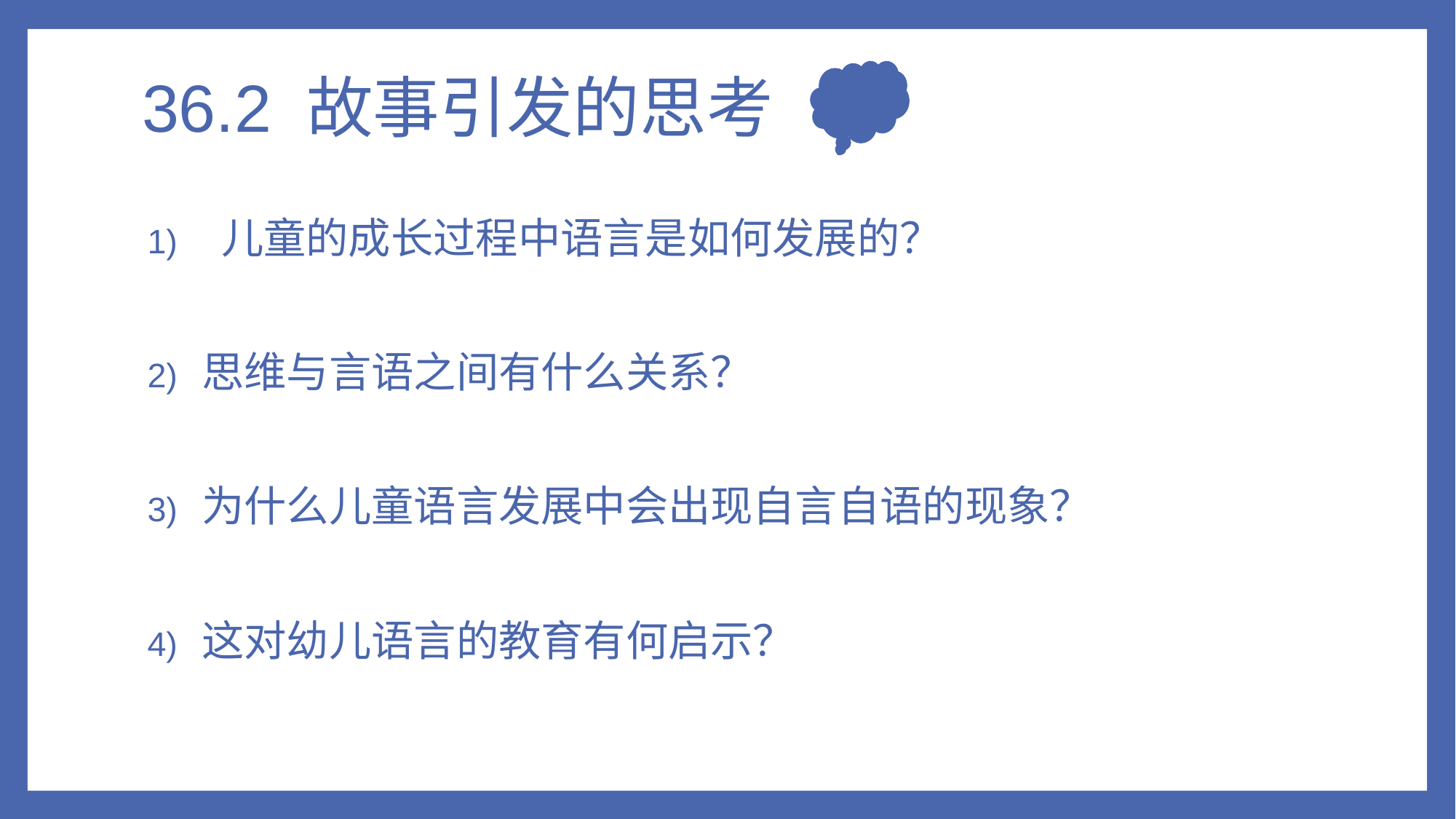

# 36.2 故事引发的思考

 儿童的成长过程中语言是如何发展的？

思维与言语之间有什么关系？

为什么儿童语言发展中会出现自言自语的现象？

这对幼儿语言的教育有何启示？